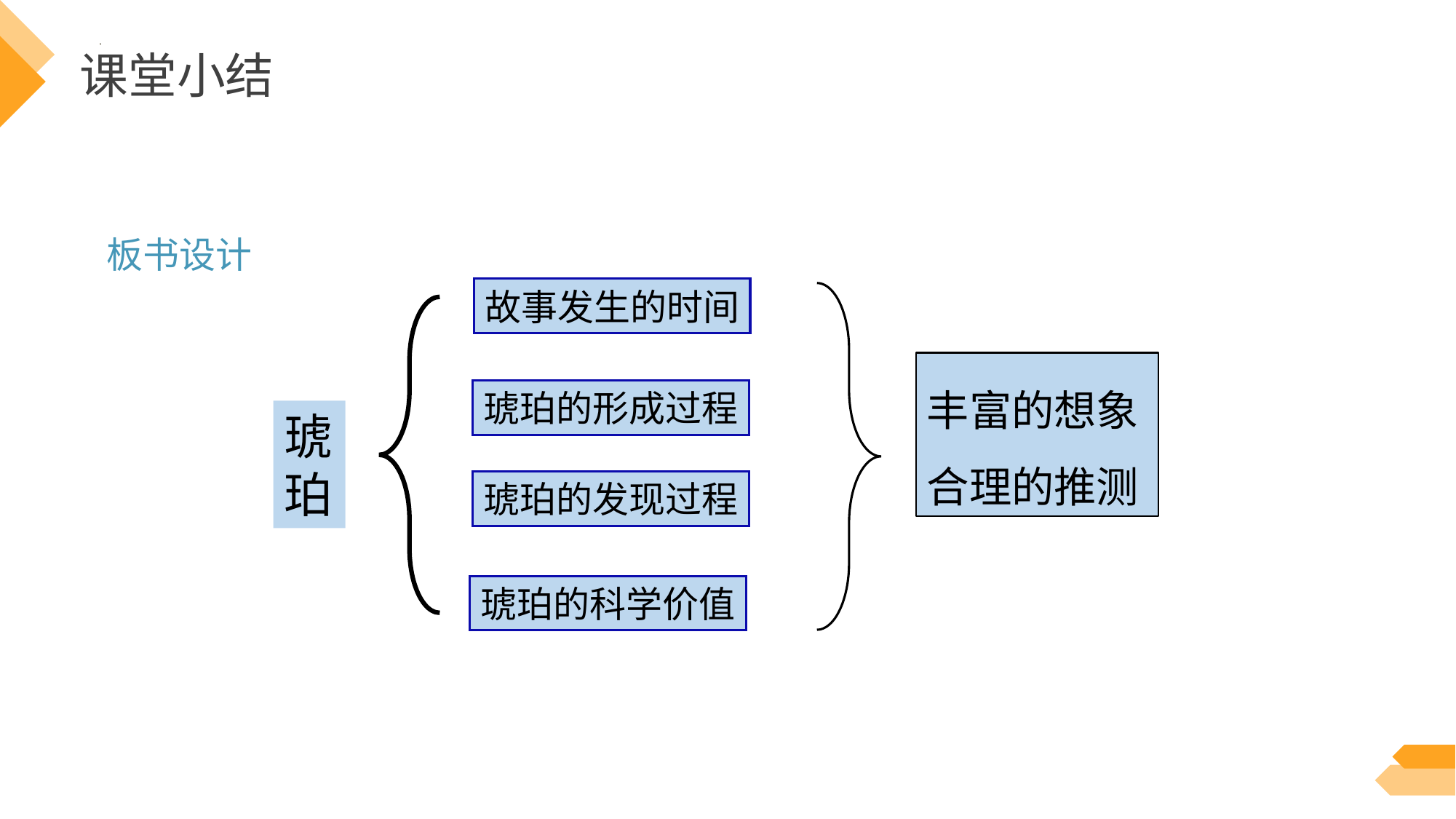

课堂小结
板书设计
故事发生的时间

丰富的想象
合理的推测
琥珀的形成过程
琥珀的发现过程
琥珀的科学价值
琥珀